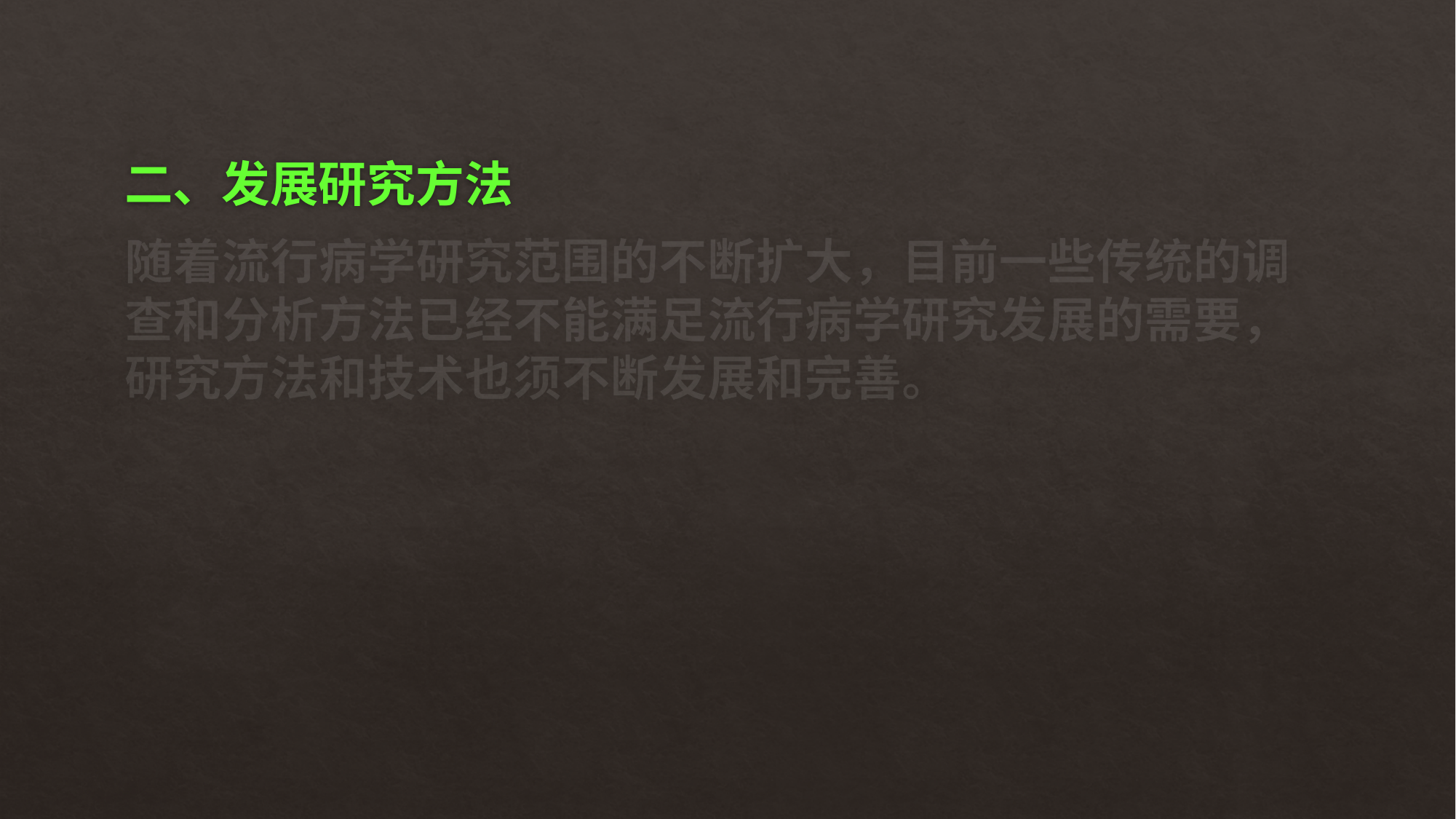

二、发展研究方法
随着流行病学研究范围的不断扩大，目前一些传统的调查和分析方法已经不能满足流行病学研究发展的需要，研究方法和技术也须不断发展和完善。